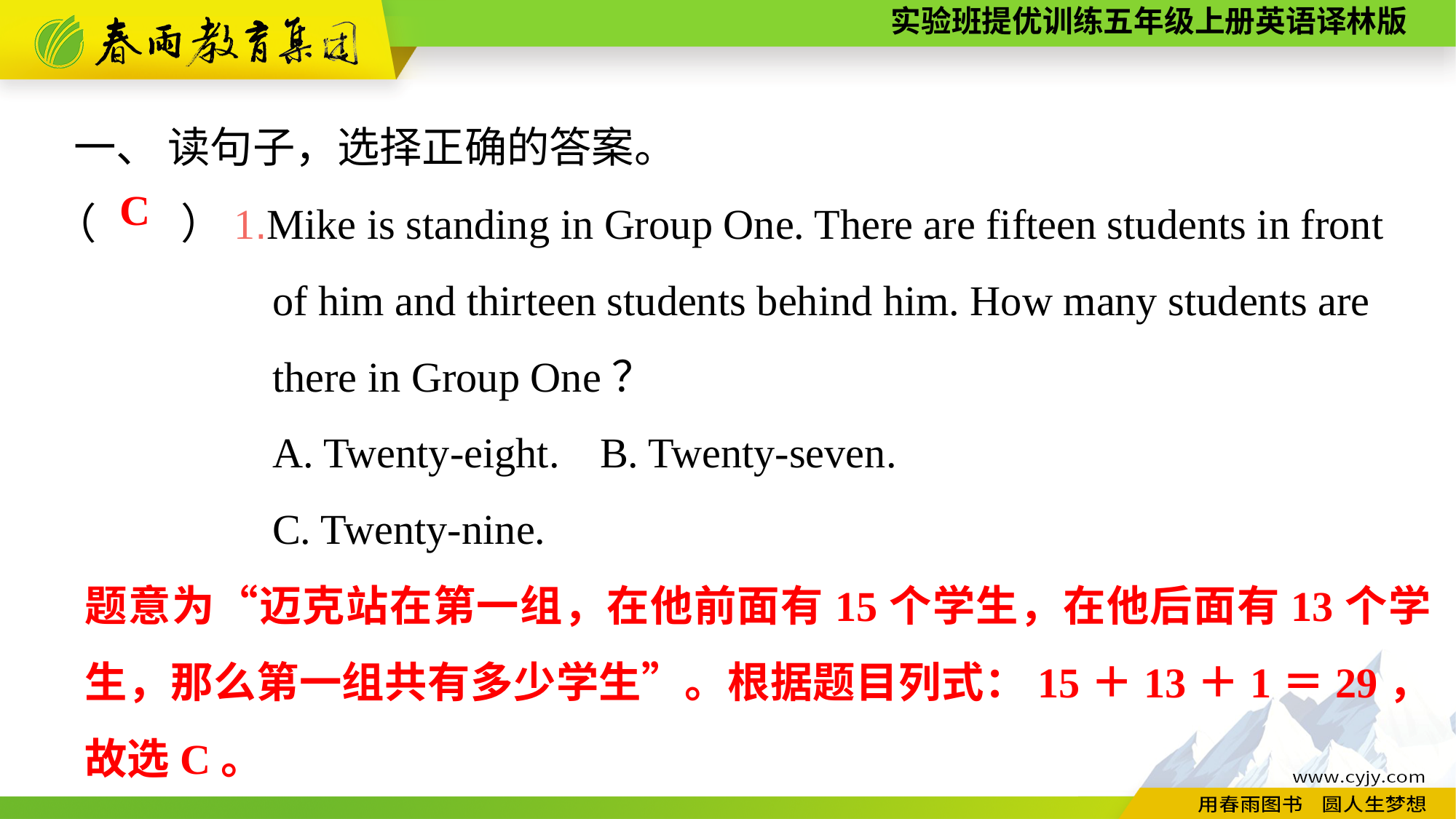

一、 读句子，选择正确的答案。
（　　）1.Mike is standing in Group One. There are fifteen students in front
		of him and thirteen students behind him. How many students are
		there in Group One？
		A. Twenty-eight.	B. Twenty-seven.
		C. Twenty-nine.
C
题意为“迈克站在第一组，在他前面有15个学生，在他后面有13个学生，那么第一组共有多少学生”。根据题目列式：15＋13＋1＝29，故选C。